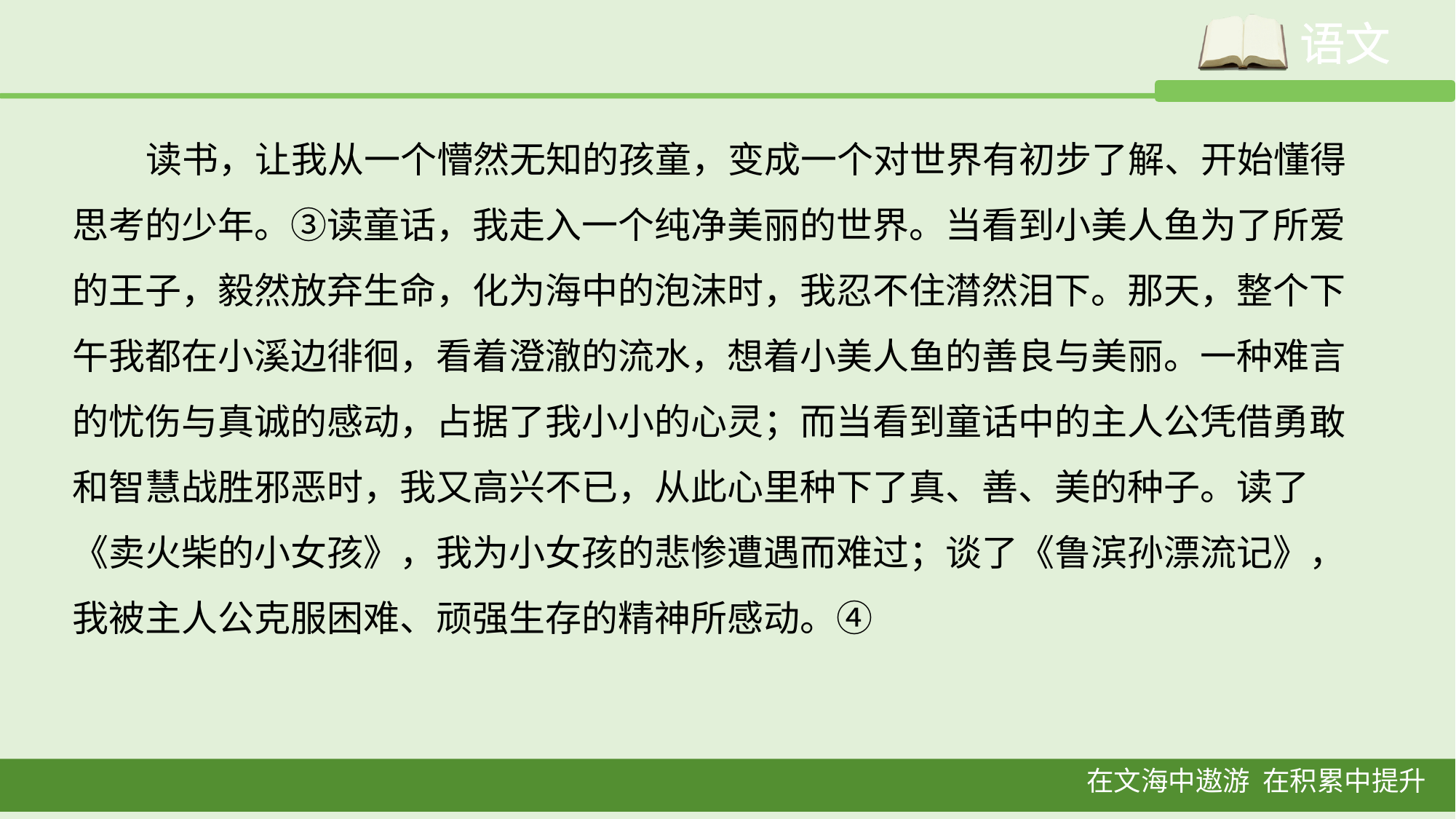

读书，让我从一个懵然无知的孩童，变成一个对世界有初步了解、开始懂得思考的少年。③读童话，我走入一个纯净美丽的世界。当看到小美人鱼为了所爱的王子，毅然放弃生命，化为海中的泡沫时，我忍不住潸然泪下。那天，整个下午我都在小溪边徘徊，看着澄澈的流水，想着小美人鱼的善良与美丽。一种难言的忧伤与真诚的感动，占据了我小小的心灵；而当看到童话中的主人公凭借勇敢和智慧战胜邪恶时，我又高兴不已，从此心里种下了真、善、美的种子。读了《卖火柴的小女孩》，我为小女孩的悲惨遭遇而难过；谈了《鲁滨孙漂流记》，我被主人公克服困难、顽强生存的精神所感动。④